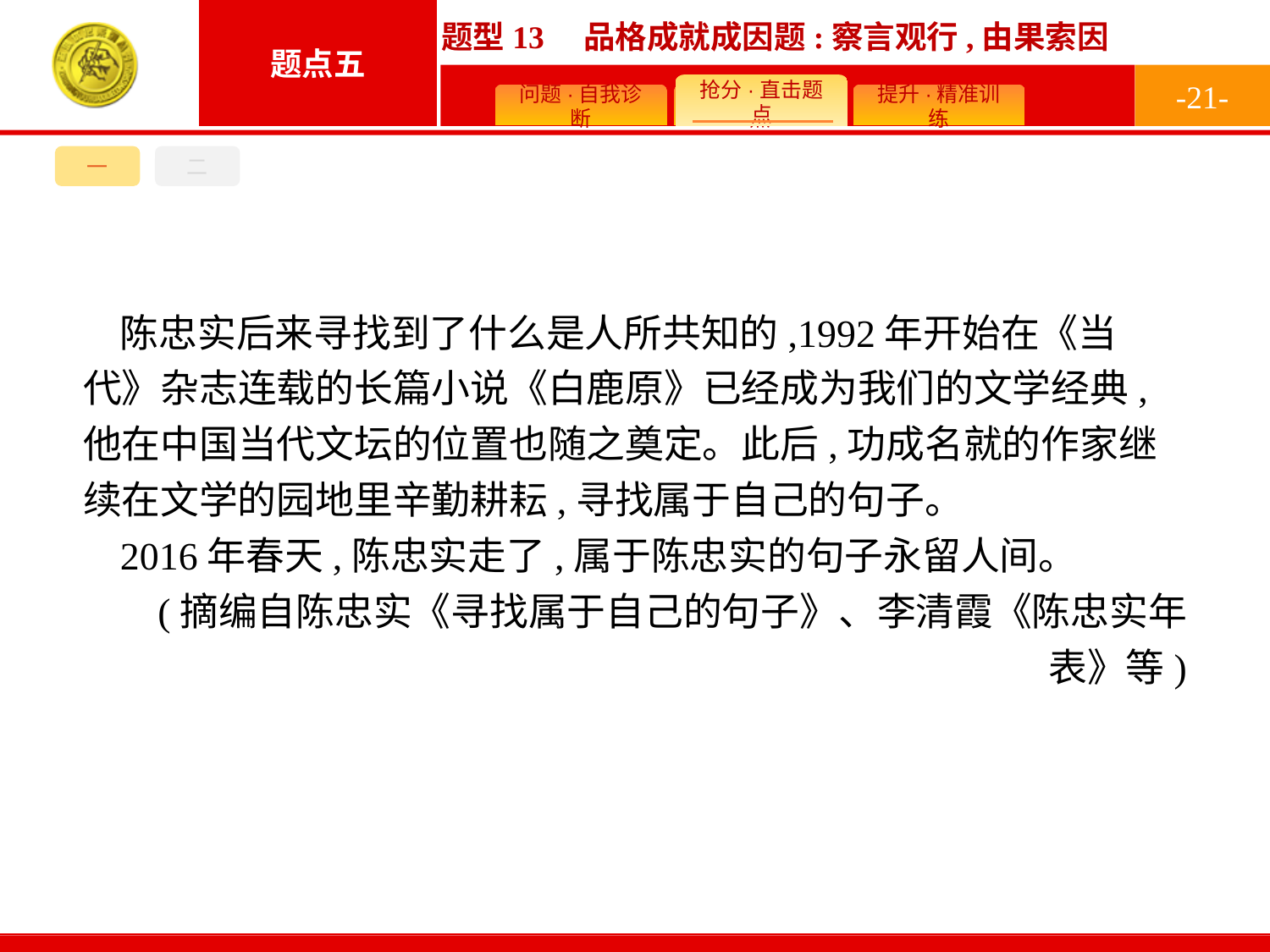

-21-
一
二
陈忠实后来寻找到了什么是人所共知的,1992年开始在《当代》杂志连载的长篇小说《白鹿原》已经成为我们的文学经典,他在中国当代文坛的位置也随之奠定。此后,功成名就的作家继续在文学的园地里辛勤耕耘,寻找属于自己的句子。
2016年春天,陈忠实走了,属于陈忠实的句子永留人间。
(摘编自陈忠实《寻找属于自己的句子》、李清霞《陈忠实年表》等)